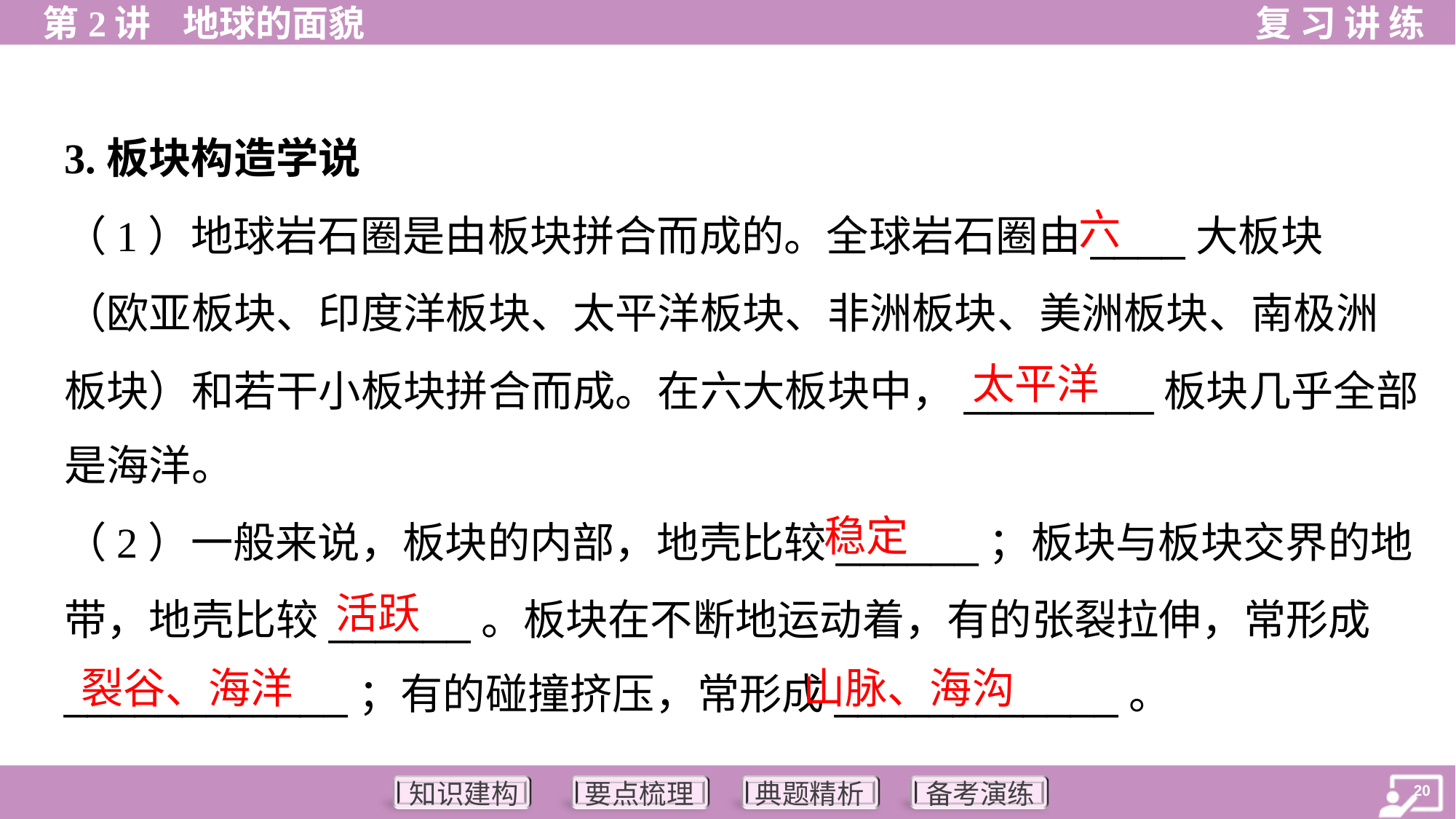

3.板块构造学说
六
（1）地球岩石圈是由板块拼合而成的。全球岩石圈由____大板块
（欧亚板块、印度洋板块、太平洋板块、非洲板块、美洲板块、南极洲
板块）和若干小板块拼合而成。在六大板块中，________板块几乎全部
是海洋。
太平洋
稳定
（2）一般来说，板块的内部，地壳比较______；板块与板块交界的地
带，地壳比较______。板块在不断地运动着，有的张裂拉伸，常形成
____________；有的碰撞挤压，常形成____________。
活跃
裂谷、海洋
山脉、海沟